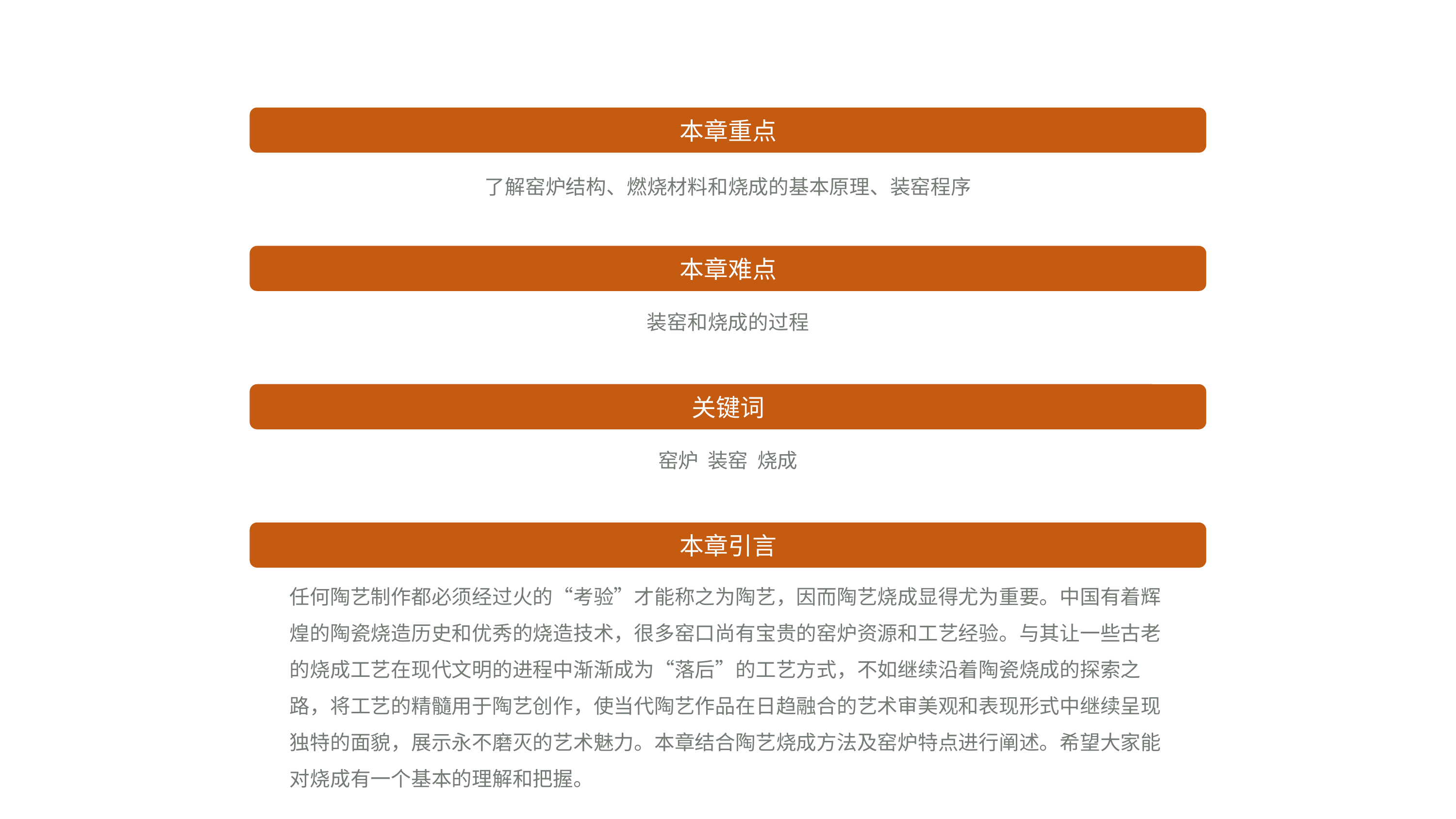

本章重点
了解窑炉结构、燃烧材料和烧成的基本原理、装窑程序
本章难点
装窑和烧成的过程
关键词
窑炉  装窑  烧成
本章引言
任何陶艺制作都必须经过火的“考验”才能称之为陶艺，因而陶艺烧成显得尤为重要。中国有着辉煌的陶瓷烧造历史和优秀的烧造技术，很多窑口尚有宝贵的窑炉资源和工艺经验。与其让一些古老的烧成工艺在现代文明的进程中渐渐成为“落后”的工艺方式，不如继续沿着陶瓷烧成的探索之路，将工艺的精髓用于陶艺创作，使当代陶艺作品在日趋融合的艺术审美观和表现形式中继续呈现独特的面貌，展示永不磨灭的艺术魅力。本章结合陶艺烧成方法及窑炉特点进行阐述。希望大家能对烧成有一个基本的理解和把握。